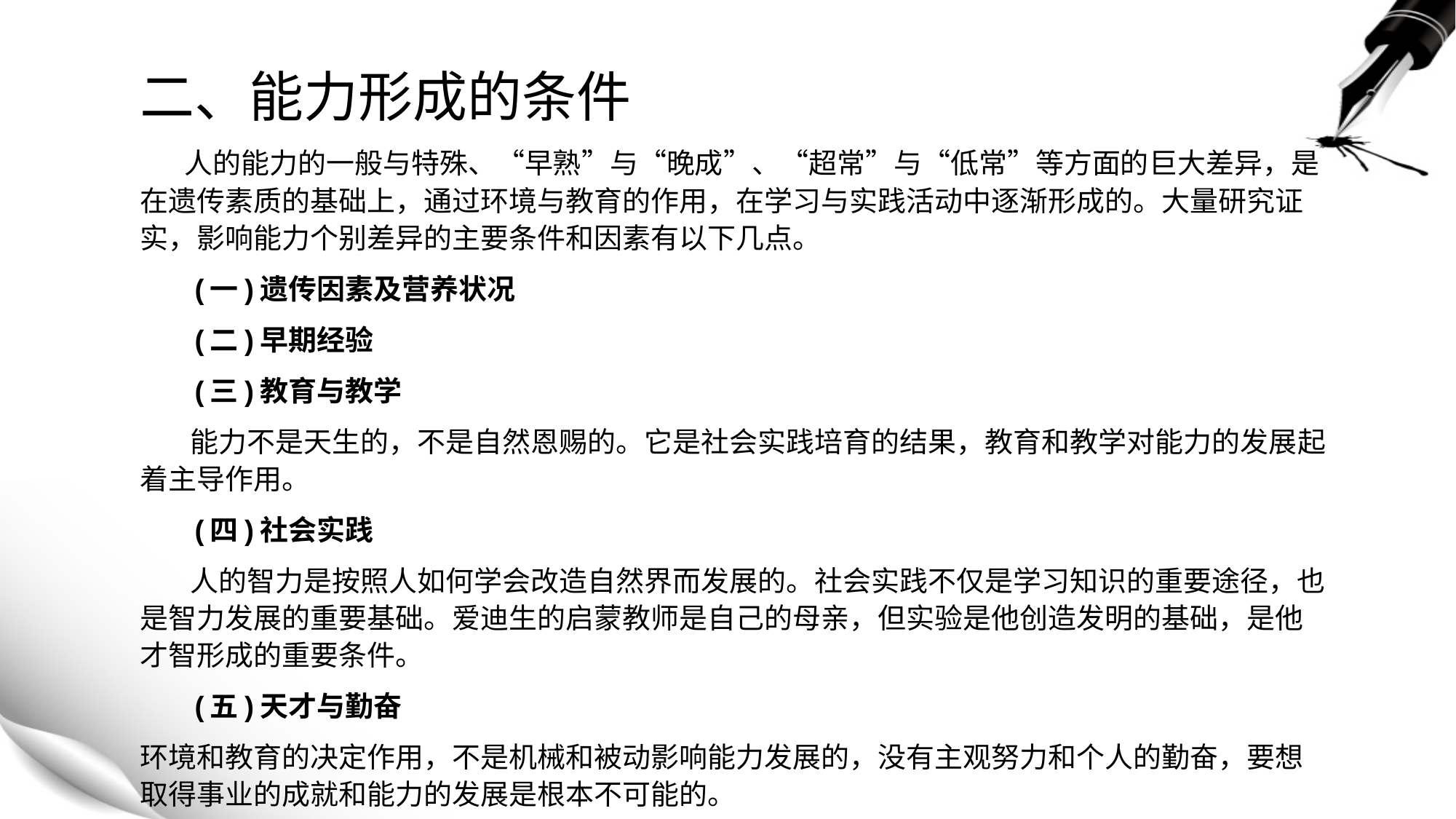

# 二、能力形成的条件
      人的能力的一般与特殊、“早熟”与“晚成”、“超常”与“低常”等方面的巨大差异，是在遗传素质的基础上，通过环境与教育的作用，在学习与实践活动中逐渐形成的。大量研究证实，影响能力个别差异的主要条件和因素有以下几点。
       (一)遗传因素及营养状况
       (二)早期经验
       (三)教育与教学
       能力不是天生的，不是自然恩赐的。它是社会实践培育的结果，教育和教学对能力的发展起着主导作用。
       (四)社会实践
       人的智力是按照人如何学会改造自然界而发展的。社会实践不仅是学习知识的重要途径，也是智力发展的重要基础。爱迪生的启蒙教师是自己的母亲，但实验是他创造发明的基础，是他才智形成的重要条件。
       (五)天才与勤奋
环境和教育的决定作用，不是机械和被动影响能力发展的，没有主观努力和个人的勤奋，要想取得事业的成就和能力的发展是根本不可能的。